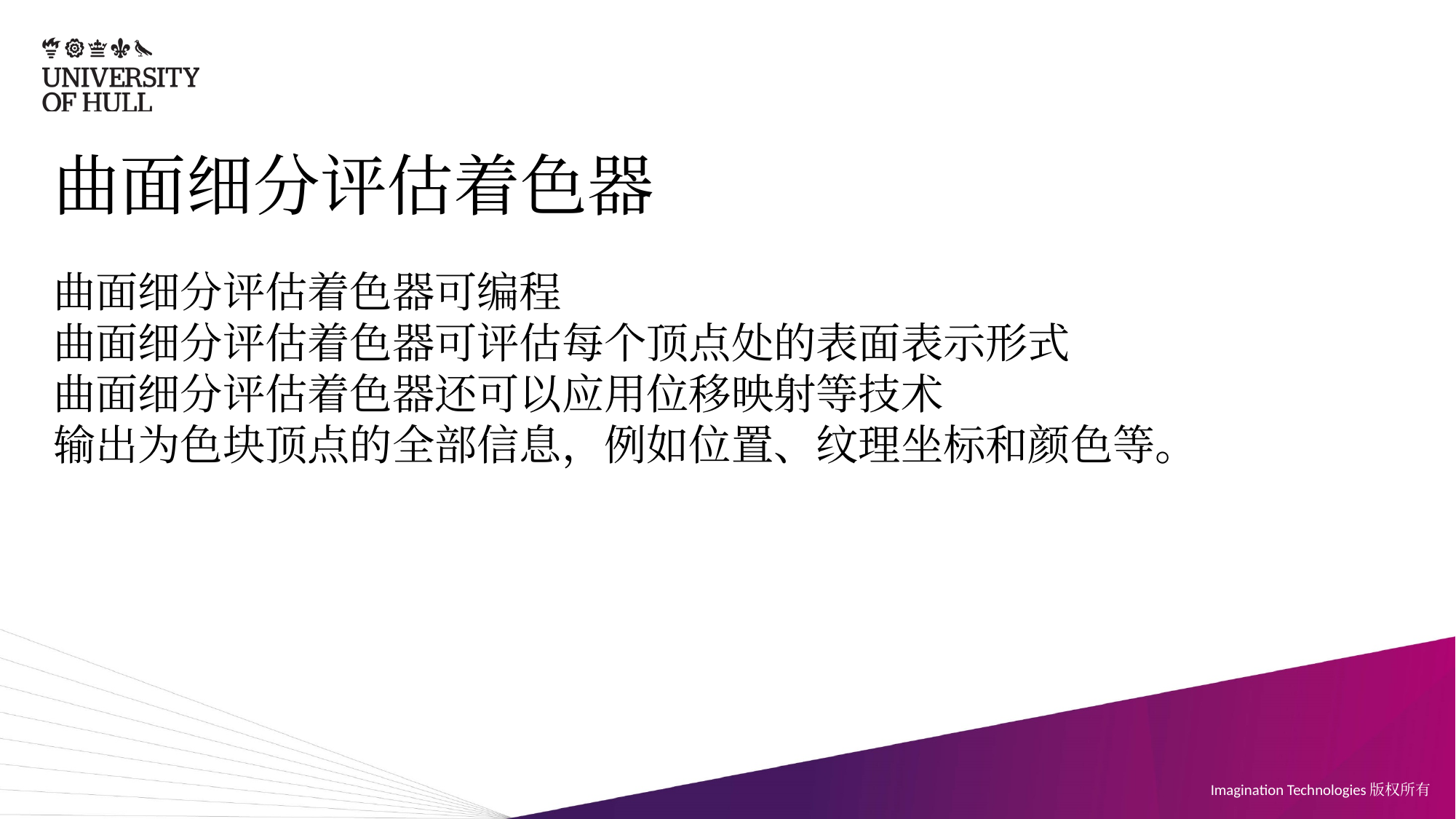

# 曲面细分评估着色器
曲面细分评估着色器可编程
曲面细分评估着色器可评估每个顶点处的表面表示形式
曲面细分评估着色器还可以应用位移映射等技术
输出为色块顶点的全部信息，例如位置、纹理坐标和颜色等。